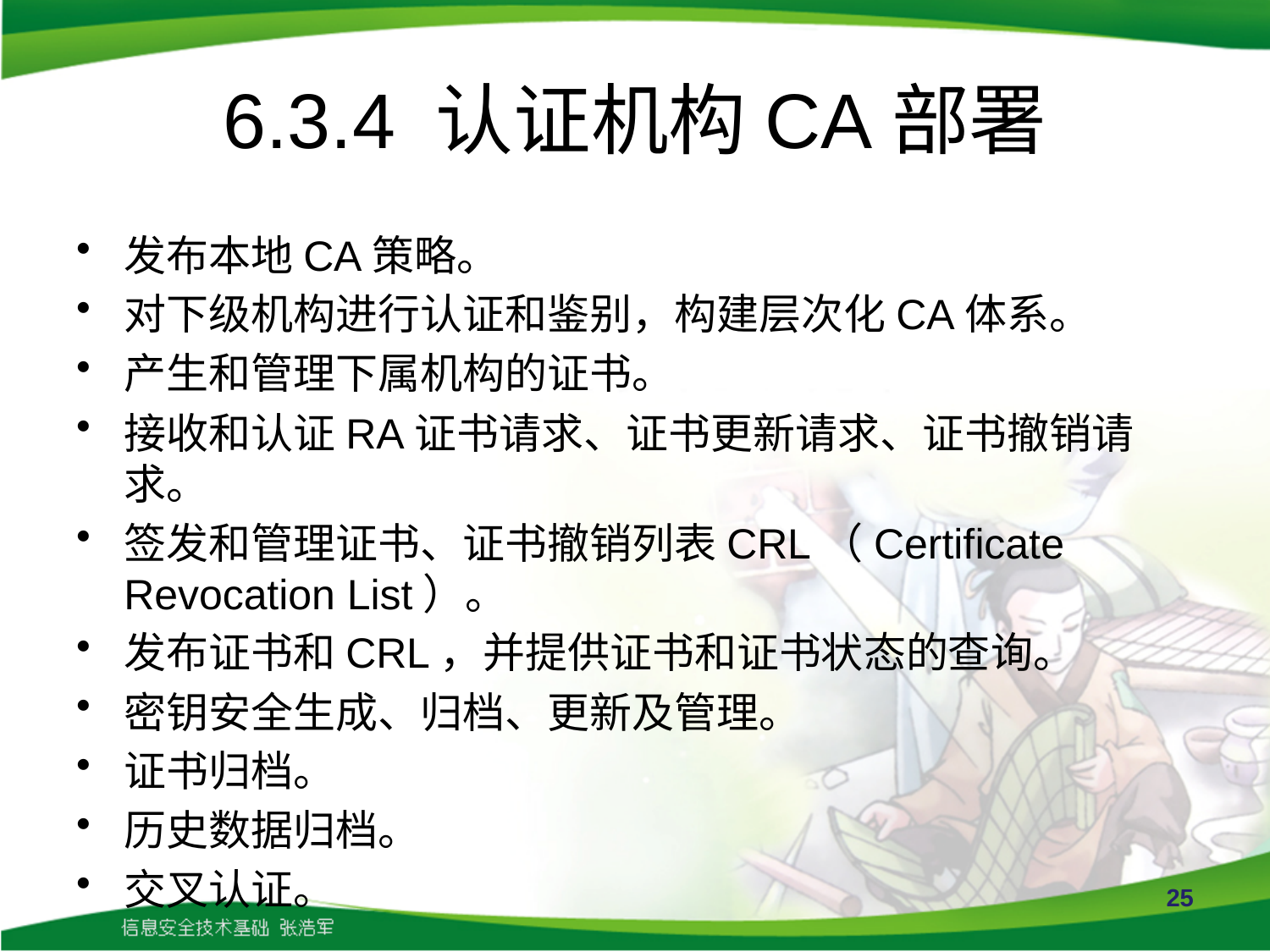

# 6.3.4 认证机构CA部署
发布本地CA策略。
对下级机构进行认证和鉴别，构建层次化CA体系。
产生和管理下属机构的证书。
接收和认证RA证书请求、证书更新请求、证书撤销请求。
签发和管理证书、证书撤销列表CRL（Certificate Revocation List）。
发布证书和CRL，并提供证书和证书状态的查询。
密钥安全生成、归档、更新及管理。
证书归档。
历史数据归档。
交叉认证。

25